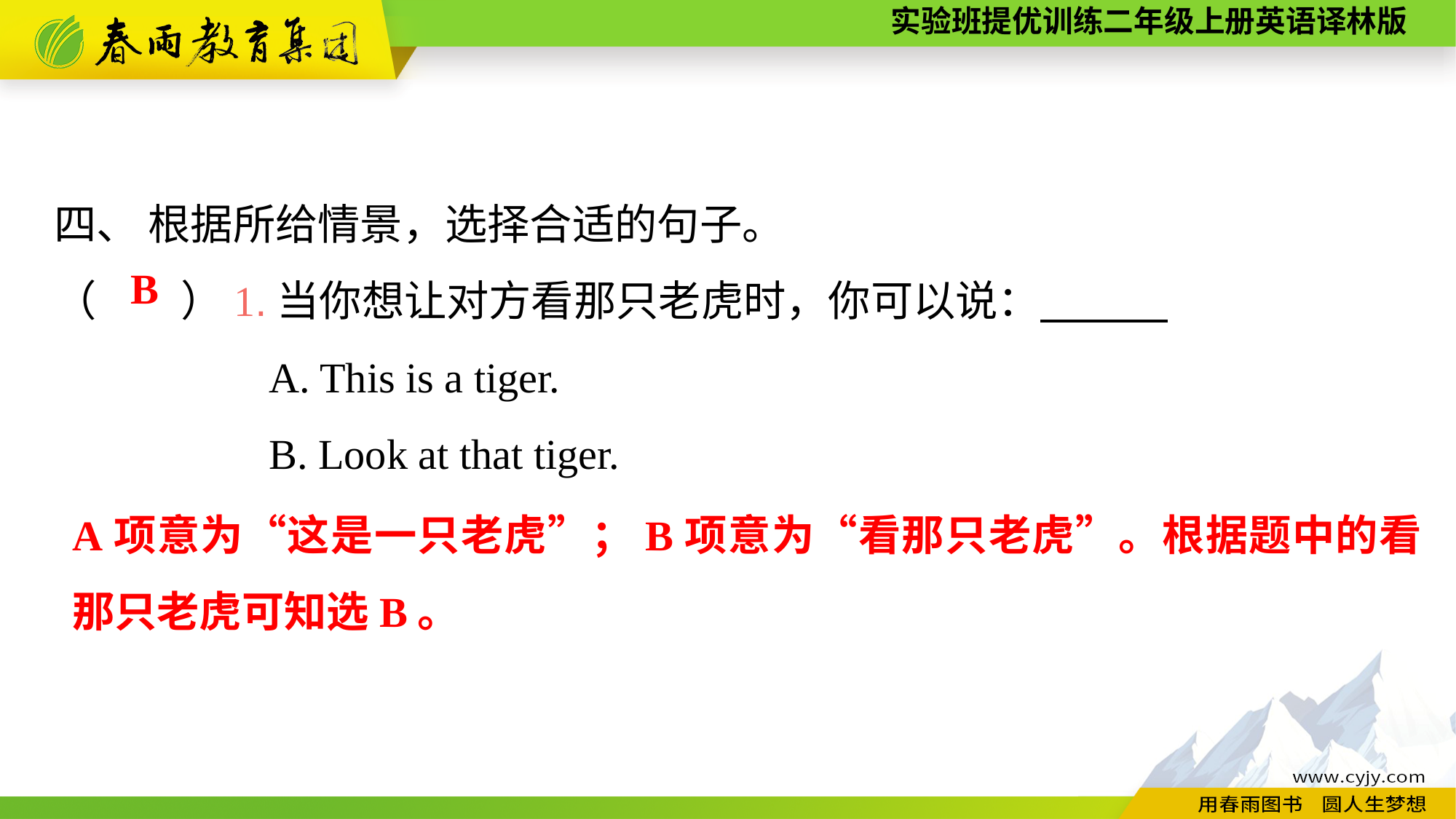

四、 根据所给情景，选择合适的句子。
（　　）1.当你想让对方看那只老虎时，你可以说：
A. This is a tiger.
B. Look at that tiger.
B
A项意为“这是一只老虎”；B项意为“看那只老虎”。根据题中的看那只老虎可知选B。